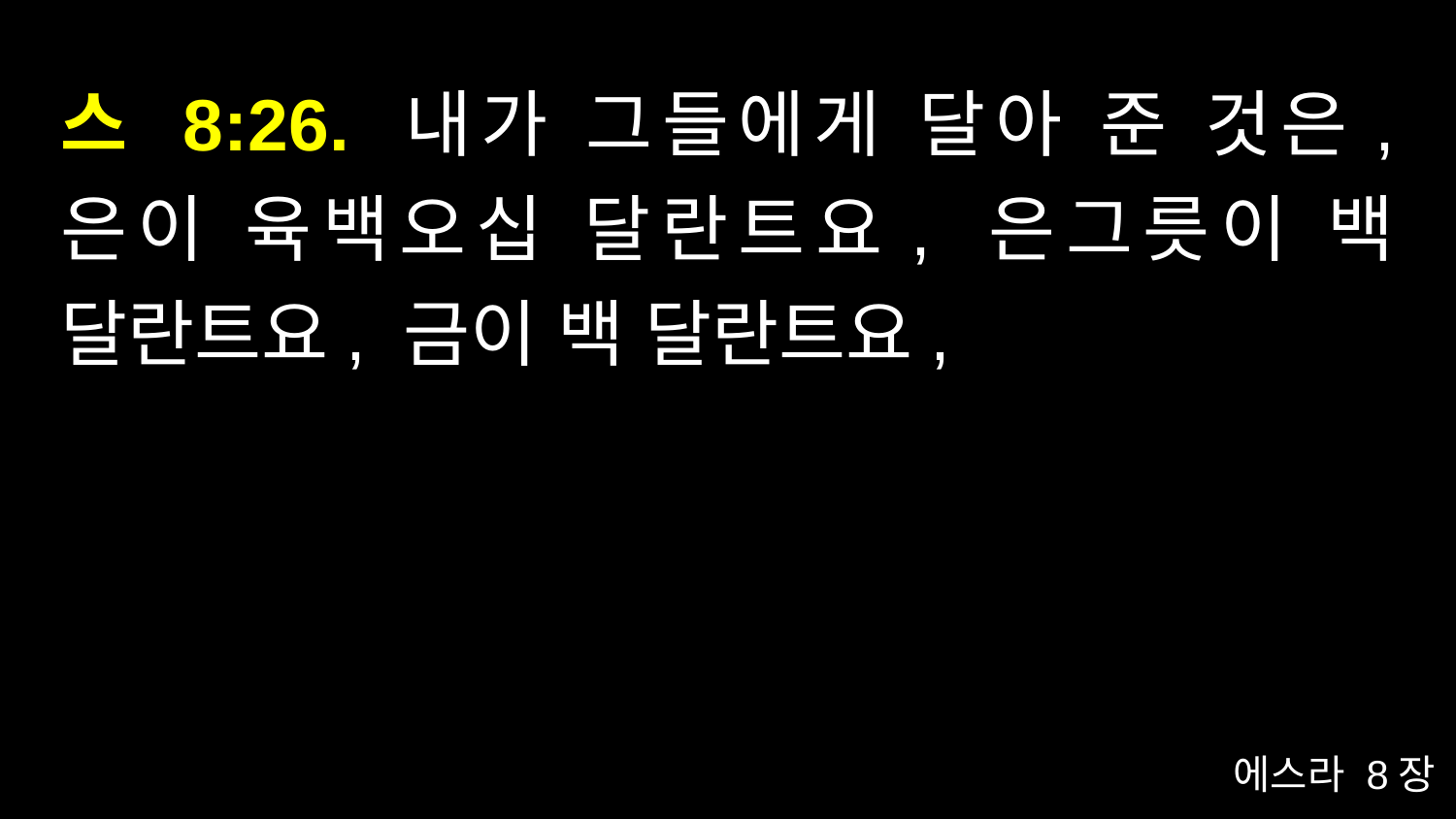

# 스 8:26. 내가 그들에게 달아 준 것은, 은이 육백오십 달란트요, 은그릇이 백 달란트요, 금이 백 달란트요,
에스라 8장